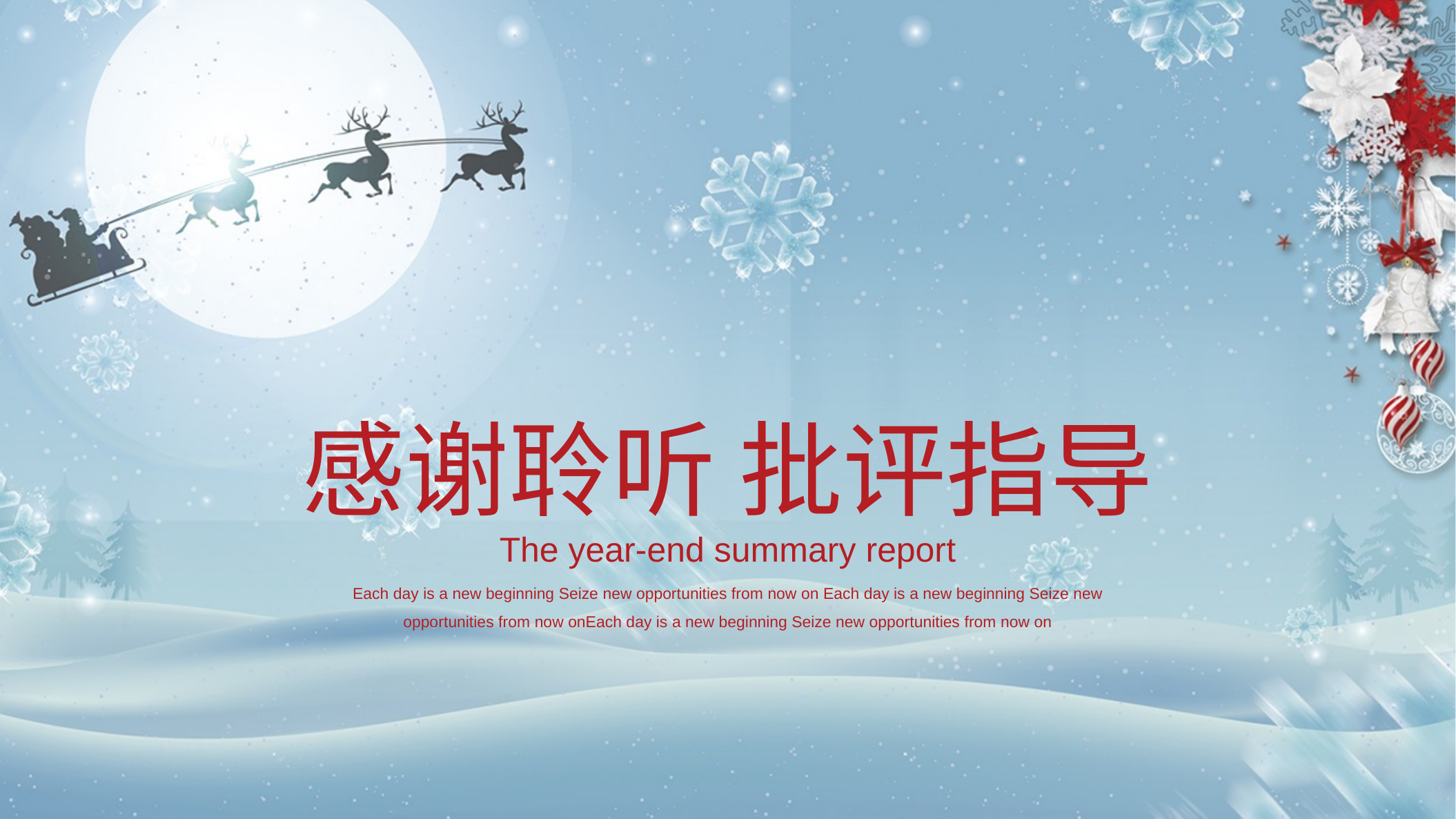

感谢聆听 批评指导
The year-end summary report
Each day is a new beginning Seize new opportunities from now on Each day is a new beginning Seize new opportunities from now onEach day is a new beginning Seize new opportunities from now on